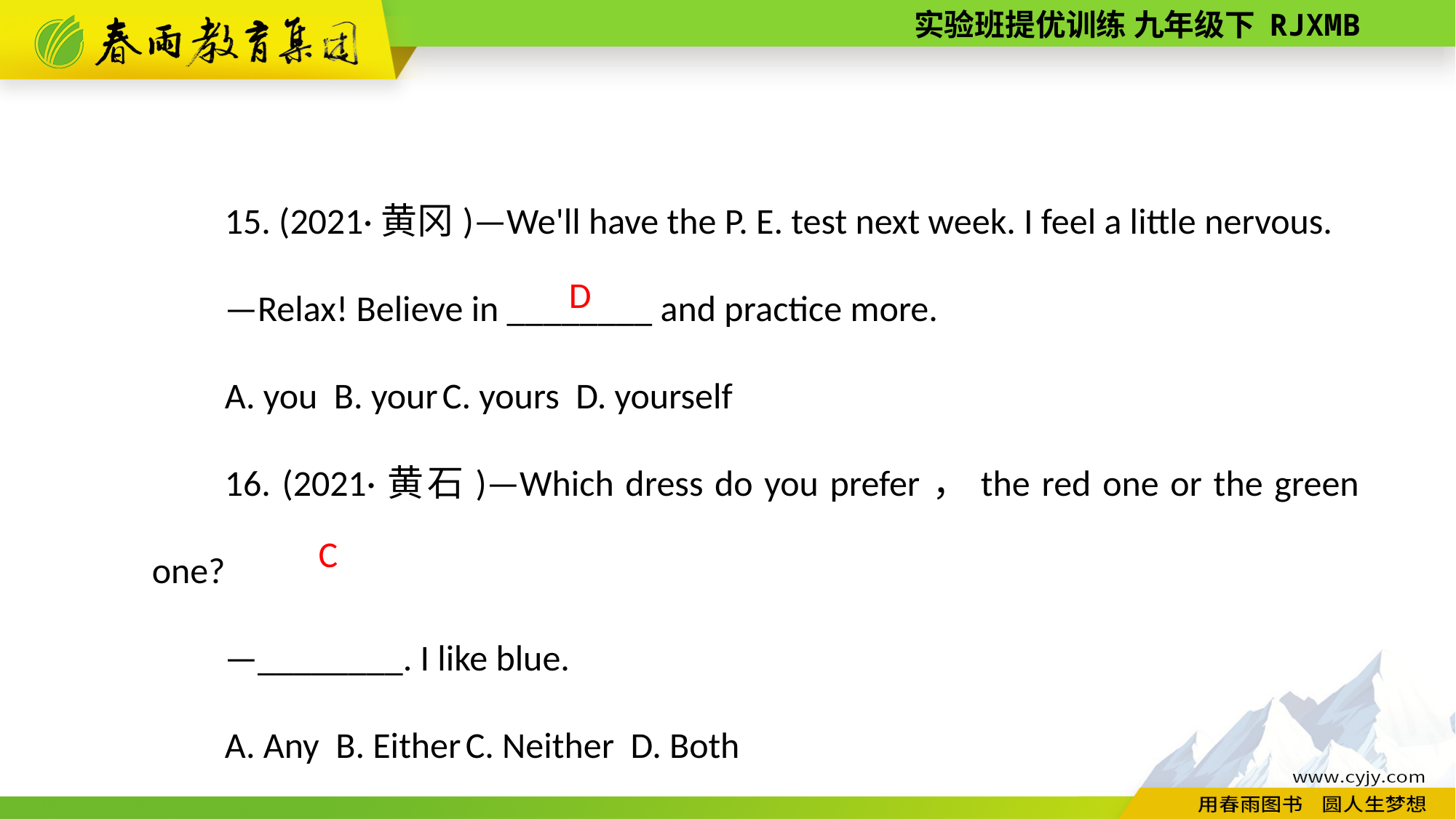

15. (2021·黄冈)—We'll have the P. E. test next week. I feel a little nervous.
—Relax! Believe in ________ and practice more.
A. you  B. your C. yours  D. yourself
16. (2021·黄石)—Which dress do you prefer，the red one or the green one?
—________. I like blue.
A. Any  B. Either C. Neither  D. Both
 D
C